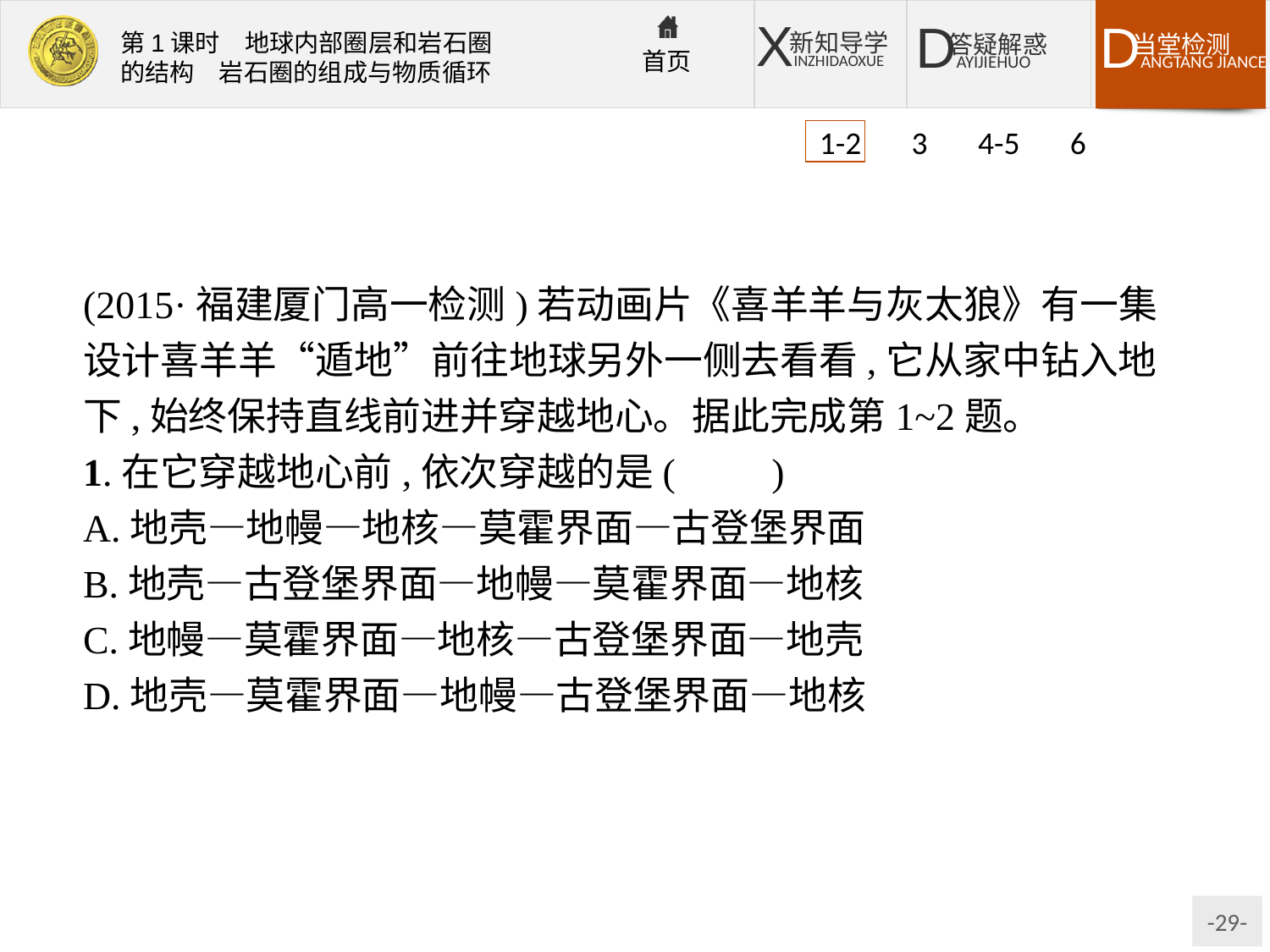

1-2       3       4-5       6

(2015·福建厦门高一检测)若动画片《喜羊羊与灰太狼》有一集设计喜羊羊“遁地”前往地球另外一侧去看看,它从家中钻入地下,始终保持直线前进并穿越地心。据此完成第1~2题。
1.在它穿越地心前,依次穿越的是(　　)
A.地壳—地幔—地核—莫霍界面—古登堡界面
B.地壳—古登堡界面—地幔—莫霍界面—地核
C.地幔—莫霍界面—地核—古登堡界面—地壳
D.地壳—莫霍界面—地幔—古登堡界面—地核